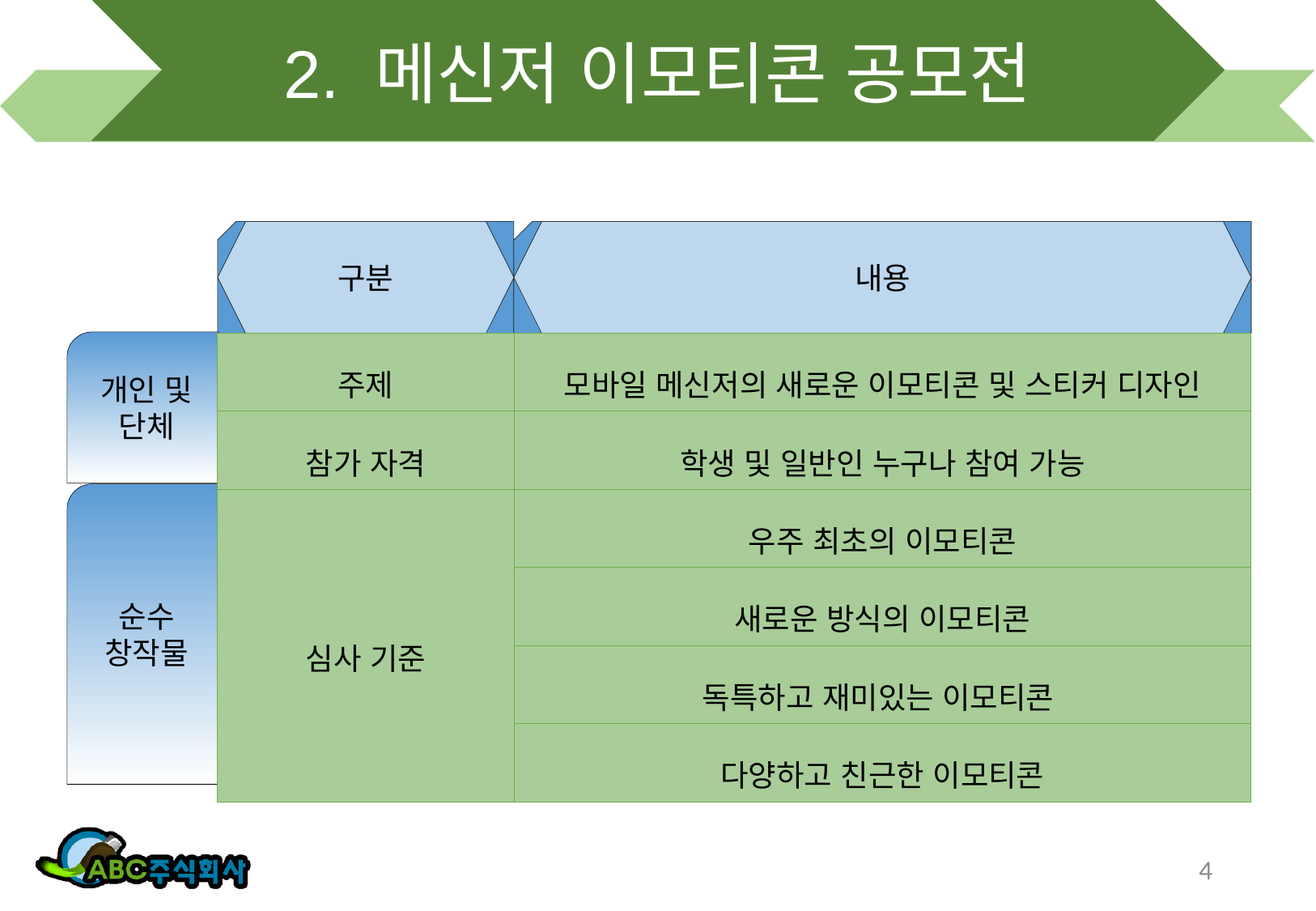

# 2. 메신저 이모티콘 공모전
구분
내용

개인 및 단체
| 주제 | 모바일 메신저의 새로운 이모티콘 및 스티커 디자인 |
| --- | --- |
| 참가 자격 | 학생 및 일반인 누구나 참여 가능 |
| 심사 기준 | 우주 최초의 이모티콘 |
|  | 새로운 방식의 이모티콘 |
|  | 독특하고 재미있는 이모티콘 |
|  | 다양하고 친근한 이모티콘 |
순수 창작물
4